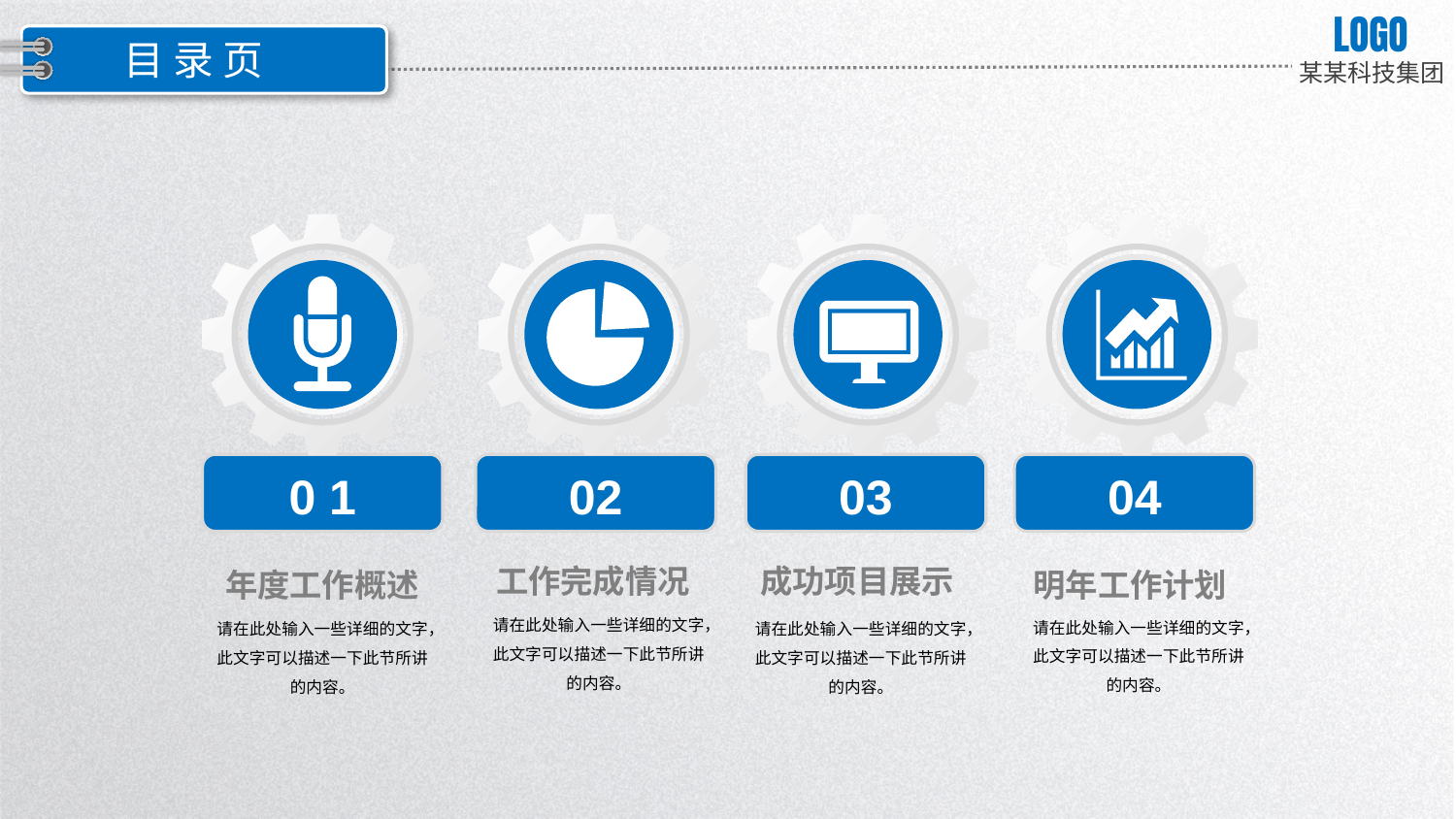

LOGO
某某科技集团

目 录 页

0 1

02

03

04
工作完成情况
请在此处输入一些详细的文字，此文字可以描述一下此节所讲的内容。
成功项目展示
请在此处输入一些详细的文字，此文字可以描述一下此节所讲的内容。
年度工作概述
请在此处输入一些详细的文字，此文字可以描述一下此节所讲的内容。
明年工作计划
请在此处输入一些详细的文字，此文字可以描述一下此节所讲的内容。